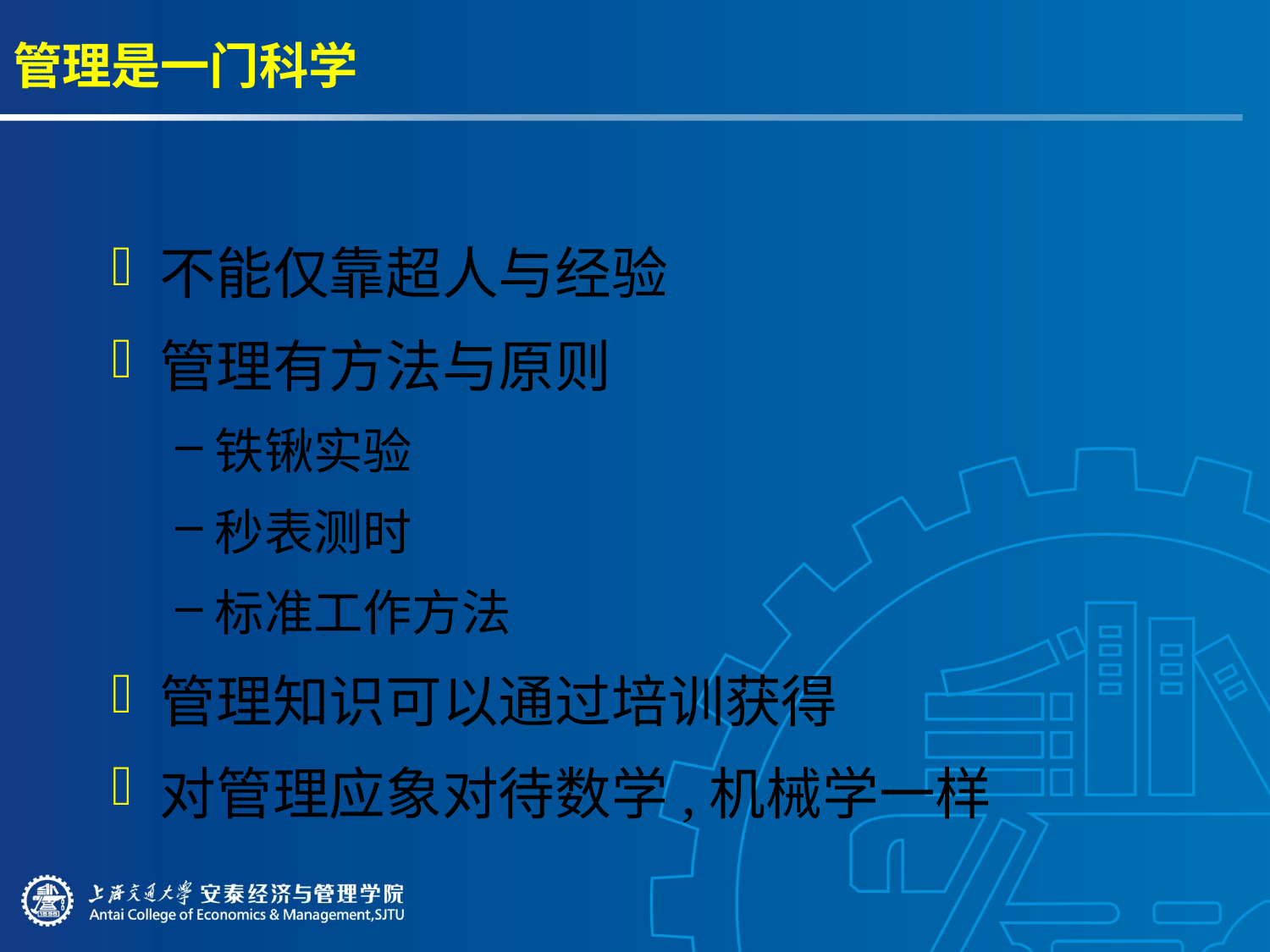

# 管理是一门科学
不能仅靠超人与经验
管理有方法与原则
铁锹实验
秒表测时
标准工作方法
管理知识可以通过培训获得
对管理应象对待数学,机械学一样